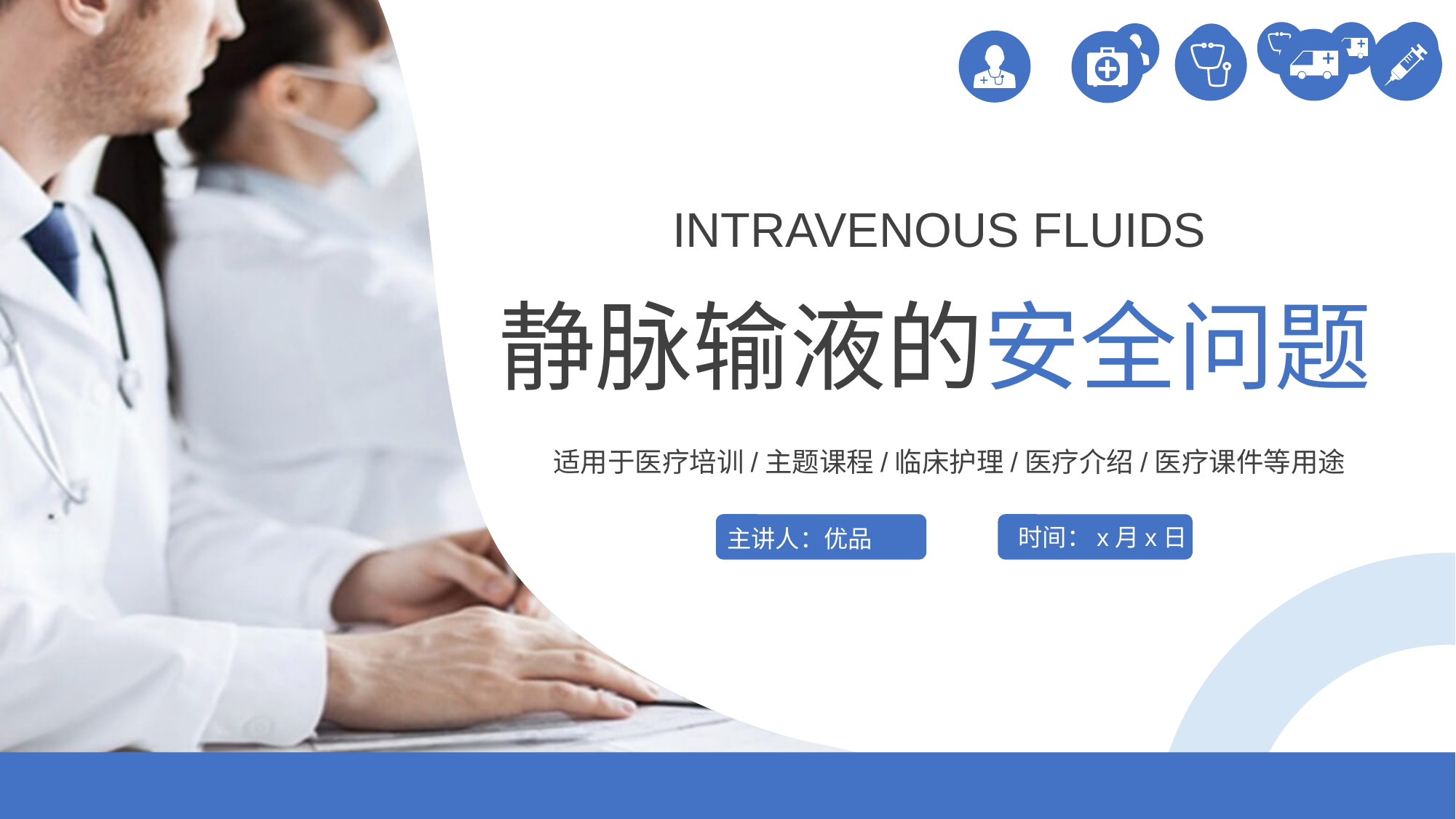

INTRAVENOUS FLUIDS
静脉输液的安全问题
适用于医疗培训/主题课程/临床护理/医疗介绍/医疗课件等用途

主讲人：优品PPT

时间：x月x日